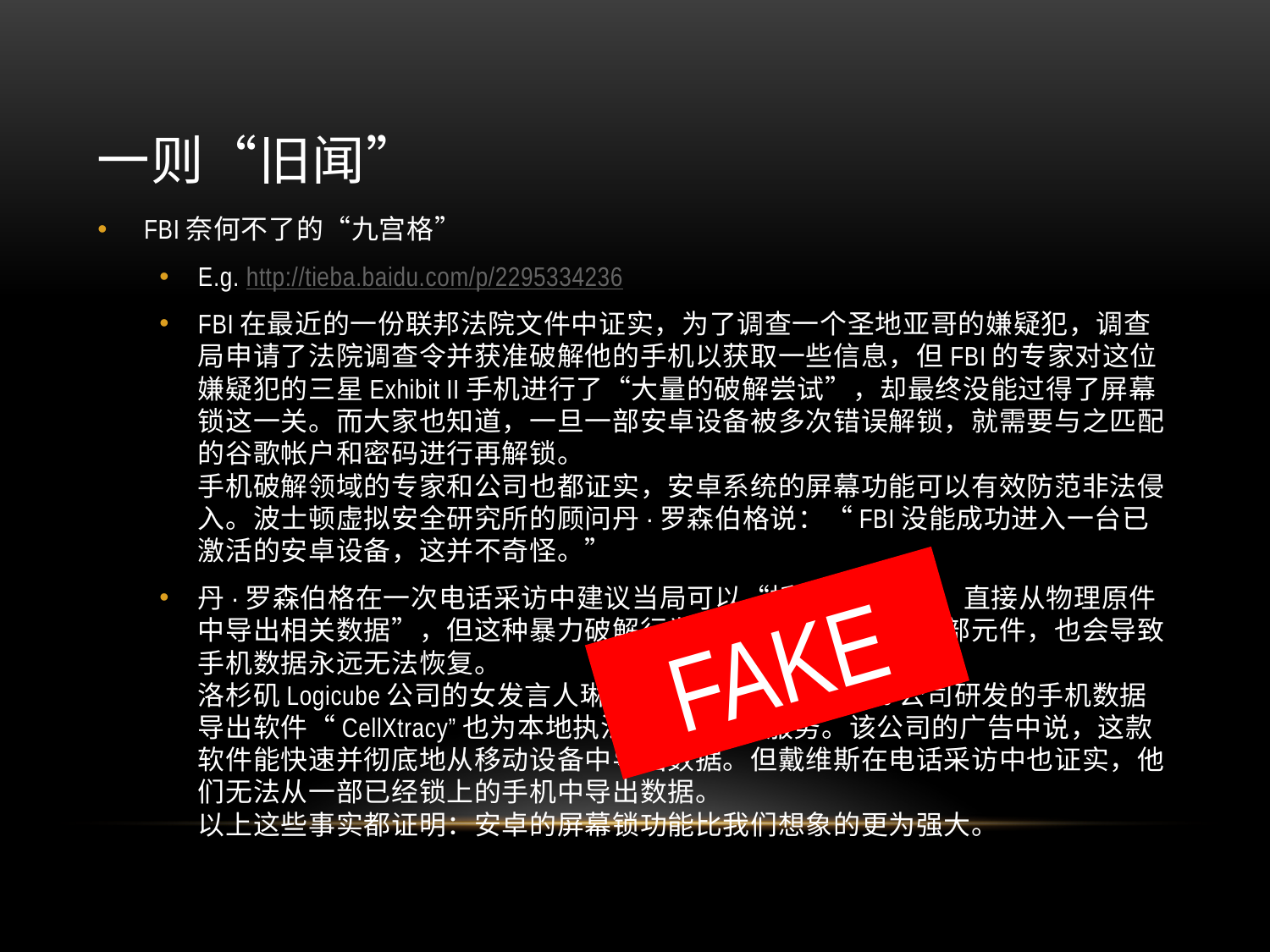

# 一则“旧闻”
FBI奈何不了的“九宫格”
E.g. http://tieba.baidu.com/p/2295334236
FBI在最近的一份联邦法院文件中证实，为了调查一个圣地亚哥的嫌疑犯，调查局申请了法院调查令并获准破解他的手机以获取一些信息，但FBI的专家对这位嫌疑犯的三星Exhibit II手机进行了“大量的破解尝试”，却最终没能过得了屏幕锁这一关。而大家也知道，一旦一部安卓设备被多次错误解锁，就需要与之匹配的谷歌帐户和密码进行再解锁。
手机破解领域的专家和公司也都证实，安卓系统的屏幕功能可以有效防范非法侵入。波士顿虚拟安全研究所的顾问丹·罗森伯格说：“FBI没能成功进入一台已激活的安卓设备，这并不奇怪。”
丹·罗森伯格在一次电话采访中建议当局可以“拆解那部手机，直接从物理原件中导出相关数据”，但这种暴力破解行为有可能损毁手机的内部元件，也会导致手机数据永远无法恢复。
洛杉矶Logicube公司的女发言人琳达·戴维斯说，Logivube公司研发的手机数据导出软件“CellXtracy”也为本地执法机关提供着服务。该公司的广告中说，这款软件能快速并彻底地从移动设备中导出数据。但戴维斯在电话采访中也证实，他们无法从一部已经锁上的手机中导出数据。
以上这些事实都证明：安卓的屏幕锁功能比我们想象的更为强大。
FAKE